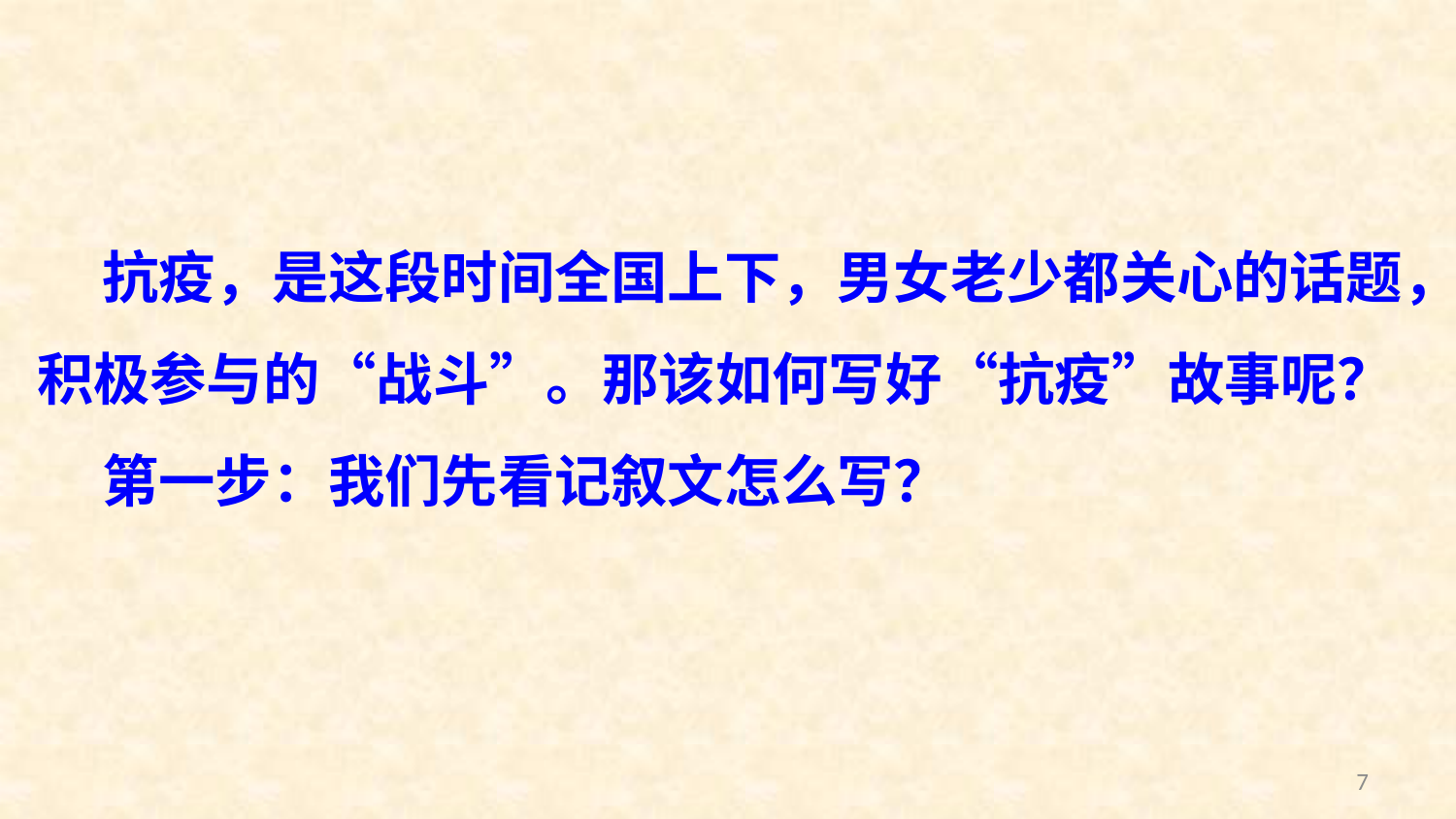

抗疫，是这段时间全国上下，男女老少都关心的话题，积极参与的“战斗”。那该如何写好“抗疫”故事呢？
    第一步：我们先看记叙文怎么写？
7